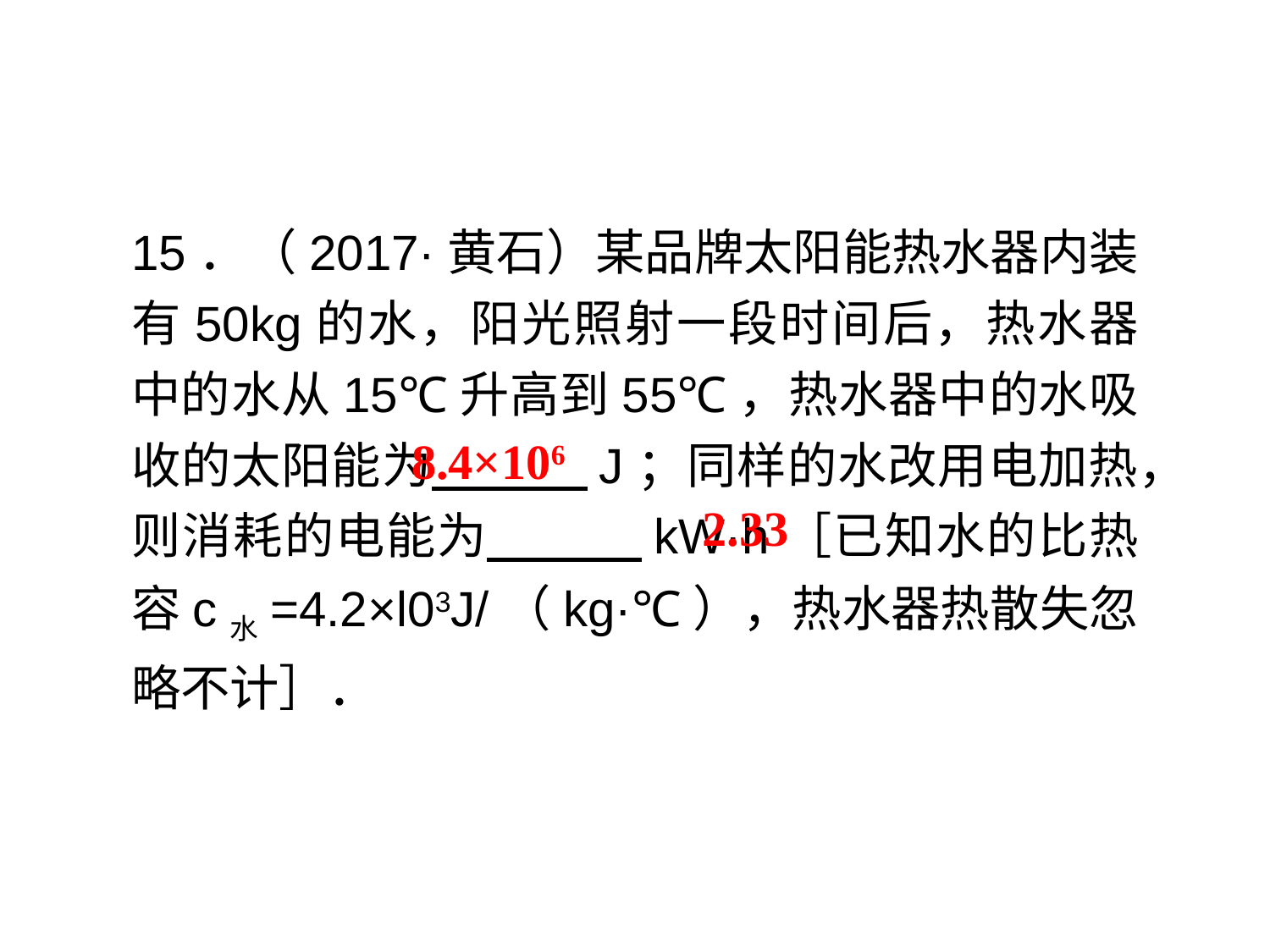

15．（2017·黄石）某品牌太阳能热水器内装有50kg的水，阳光照射一段时间后，热水器中的水从15℃升高到55℃，热水器中的水吸收的太阳能为             J；同样的水改用电加热，则消耗的电能为            kW·h［已知水的比热容c水=4.2×l03J/（kg·℃），热水器热散失忽略不计］．
8.4×106
2.33